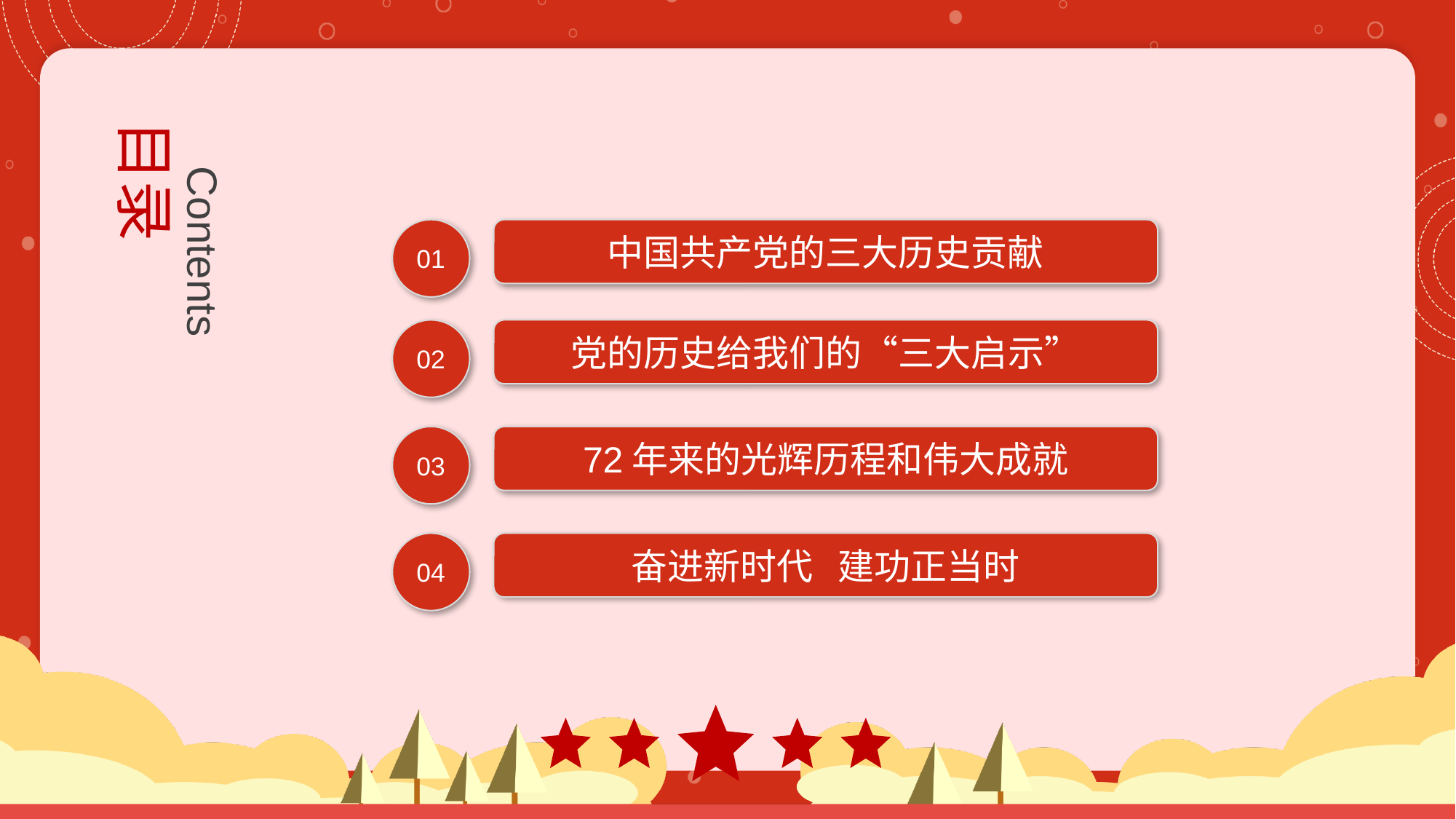

Contents
目录
01
中国共产党的三大历史贡献
02
党的历史给我们的“三大启示”
03
72年来的光辉历程和伟大成就
04
奋进新时代   建功正当时